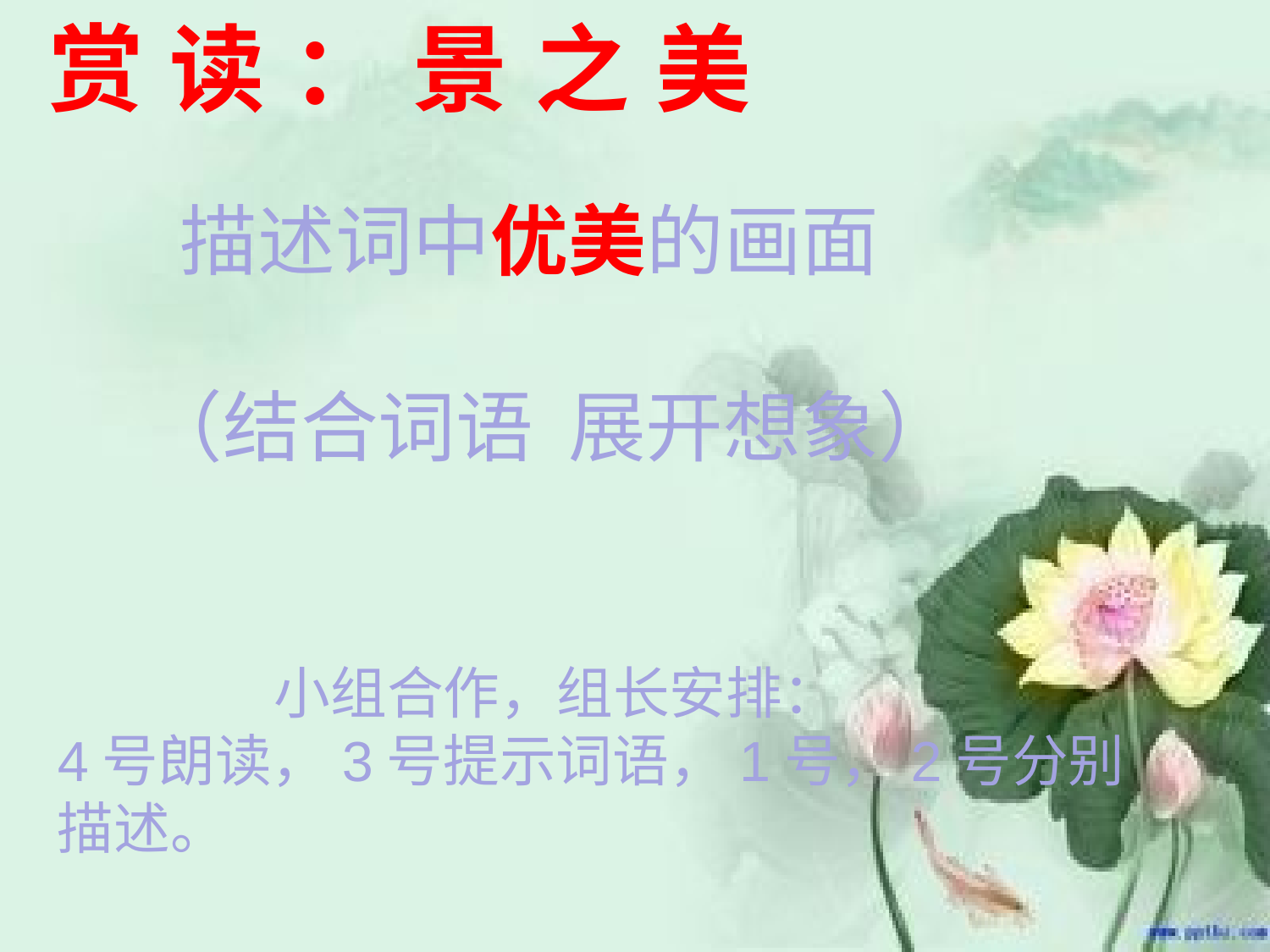

赏读：景之美
      描述词中优美的画面

    （结合词语  展开想象）

                小组合作，组长安排：
4号朗读，3号提示词语，1号，2号分别描述。